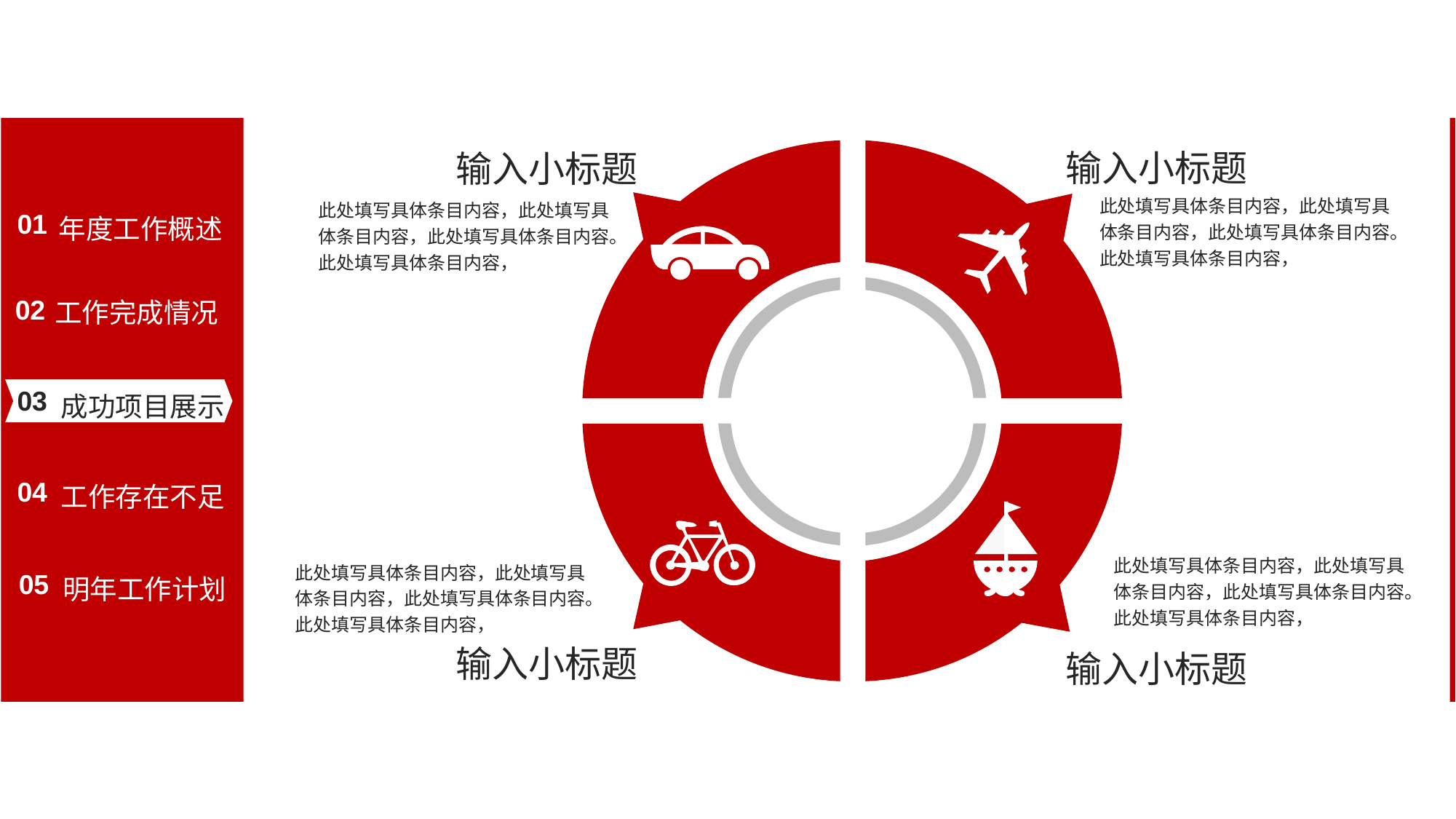

输入小标题
输入小标题
此处填写具体条目内容，此处填写具体条目内容，此处填写具体条目内容。此处填写具体条目内容，
此处填写具体条目内容，此处填写具体条目内容，此处填写具体条目内容。此处填写具体条目内容，
年度工作概述
01

工作完成情况

02
成功项目展示
03

工作存在不足
04

此处填写具体条目内容，此处填写具体条目内容，此处填写具体条目内容。此处填写具体条目内容，
明年工作计划
此处填写具体条目内容，此处填写具体条目内容，此处填写具体条目内容。此处填写具体条目内容，
05
输入小标题
输入小标题